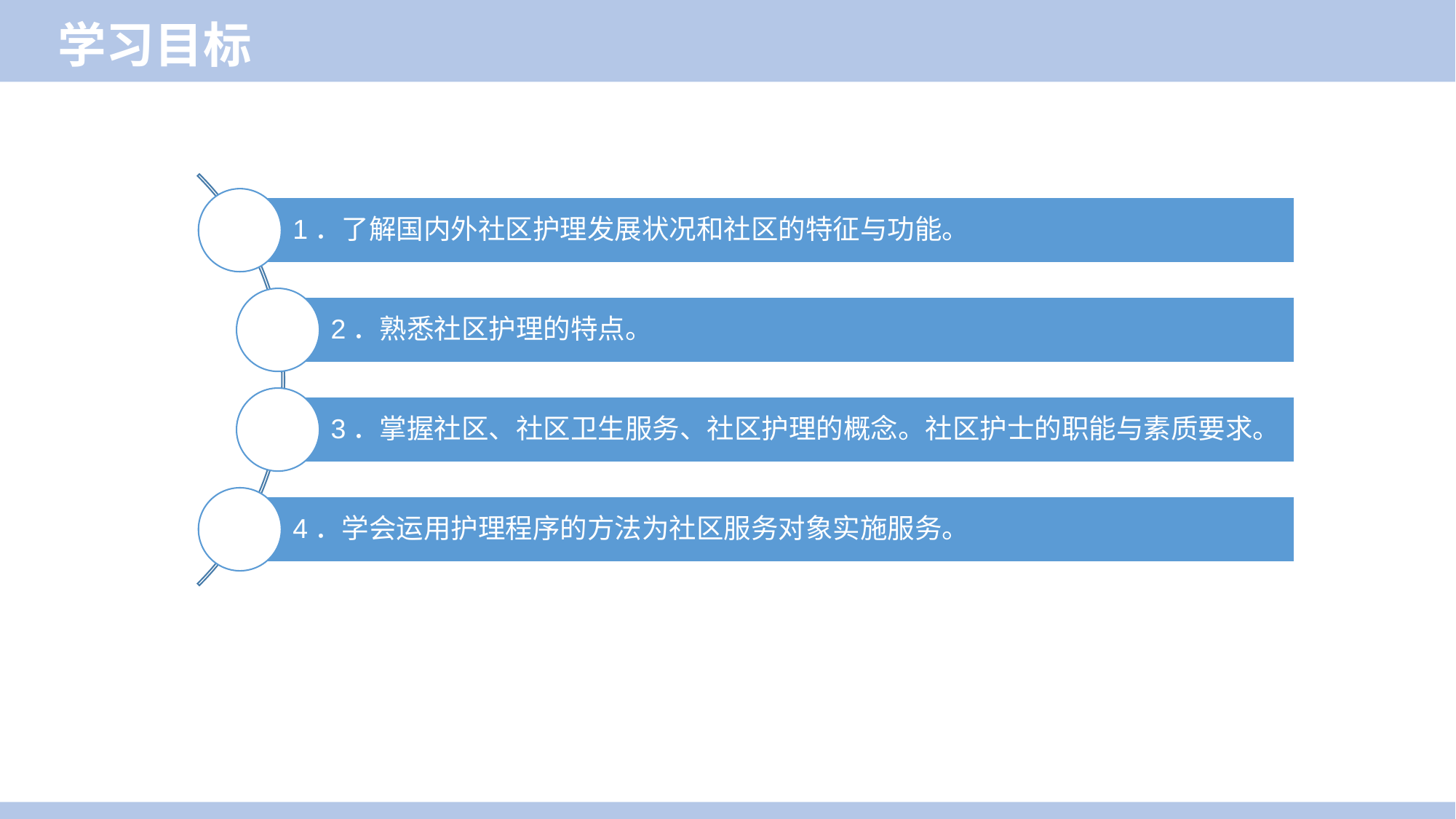

学习目标
1．了解国内外社区护理发展状况和社区的特征与功能。
2．熟悉社区护理的特点。
3．掌握社区、社区卫生服务、社区护理的概念。社区护士的职能与素质要求。
4．学会运用护理程序的方法为社区服务对象实施服务。